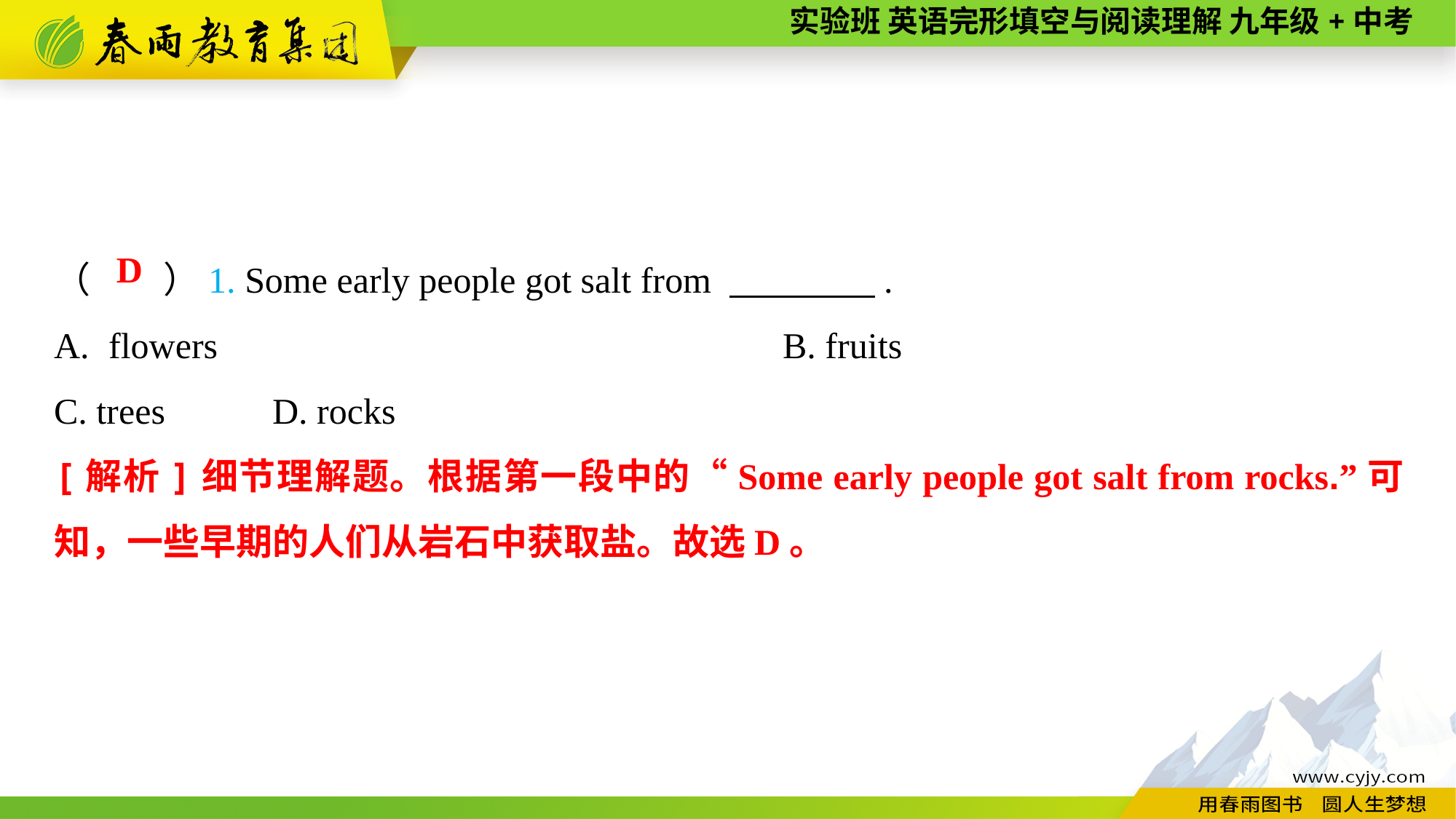

（　　）1. Some early people got salt from 　　　　.
flowers	B. fruits
C. trees	D. rocks
D
[解析]细节理解题。根据第一段中的“Some early people got salt from rocks.”可知，一些早期的人们从岩石中获取盐。故选D。